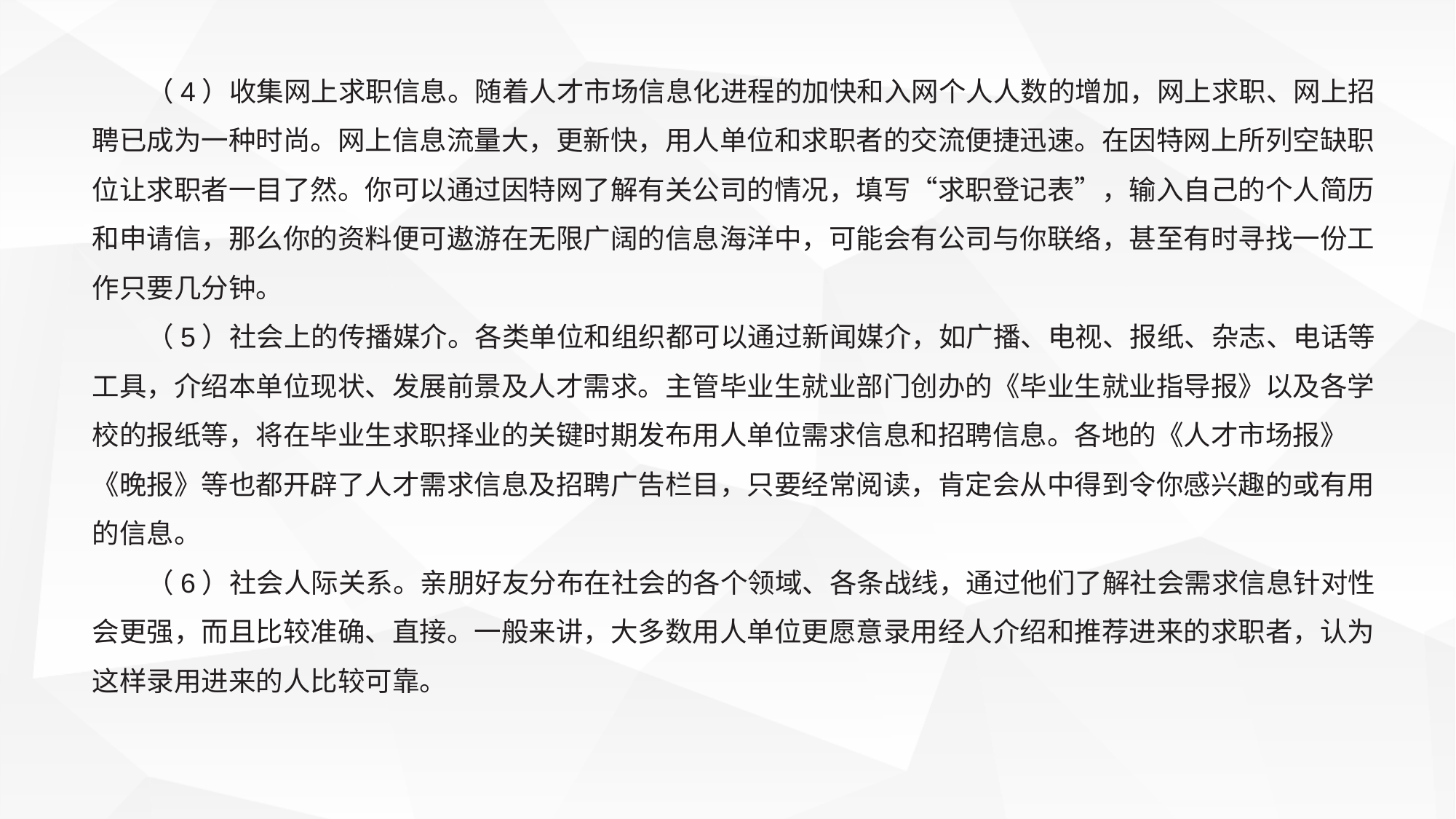

（4）收集网上求职信息。随着人才市场信息化进程的加快和入网个人人数的增加，网上求职、网上招聘已成为一种时尚。网上信息流量大，更新快，用人单位和求职者的交流便捷迅速。在因特网上所列空缺职位让求职者一目了然。你可以通过因特网了解有关公司的情况，填写“求职登记表”，输入自己的个人简历和申请信，那么你的资料便可遨游在无限广阔的信息海洋中，可能会有公司与你联络，甚至有时寻找一份工作只要几分钟。
（5）社会上的传播媒介。各类单位和组织都可以通过新闻媒介，如广播、电视、报纸、杂志、电话等工具，介绍本单位现状、发展前景及人才需求。主管毕业生就业部门创办的《毕业生就业指导报》以及各学校的报纸等，将在毕业生求职择业的关键时期发布用人单位需求信息和招聘信息。各地的《人才市场报》《晚报》等也都开辟了人才需求信息及招聘广告栏目，只要经常阅读，肯定会从中得到令你感兴趣的或有用的信息。
（6）社会人际关系。亲朋好友分布在社会的各个领域、各条战线，通过他们了解社会需求信息针对性会更强，而且比较准确、直接。一般来讲，大多数用人单位更愿意录用经人介绍和推荐进来的求职者，认为这样录用进来的人比较可靠。